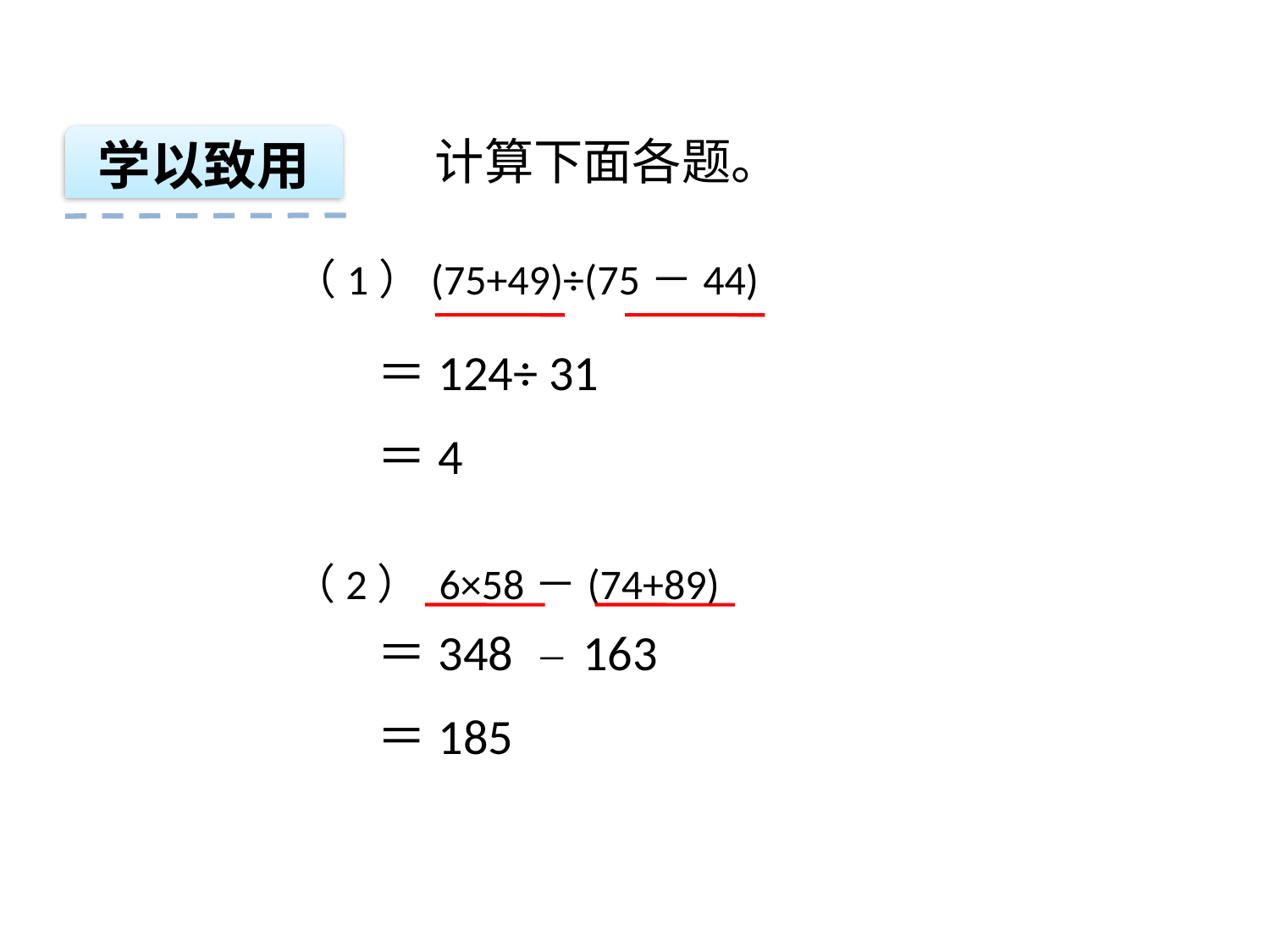

计算下面各题。
学以致用
          （1）(75+49)÷(75－44)

＝124÷ 31
＝4
          （2） 6×58－(74+89)

＝348 － 163
＝185